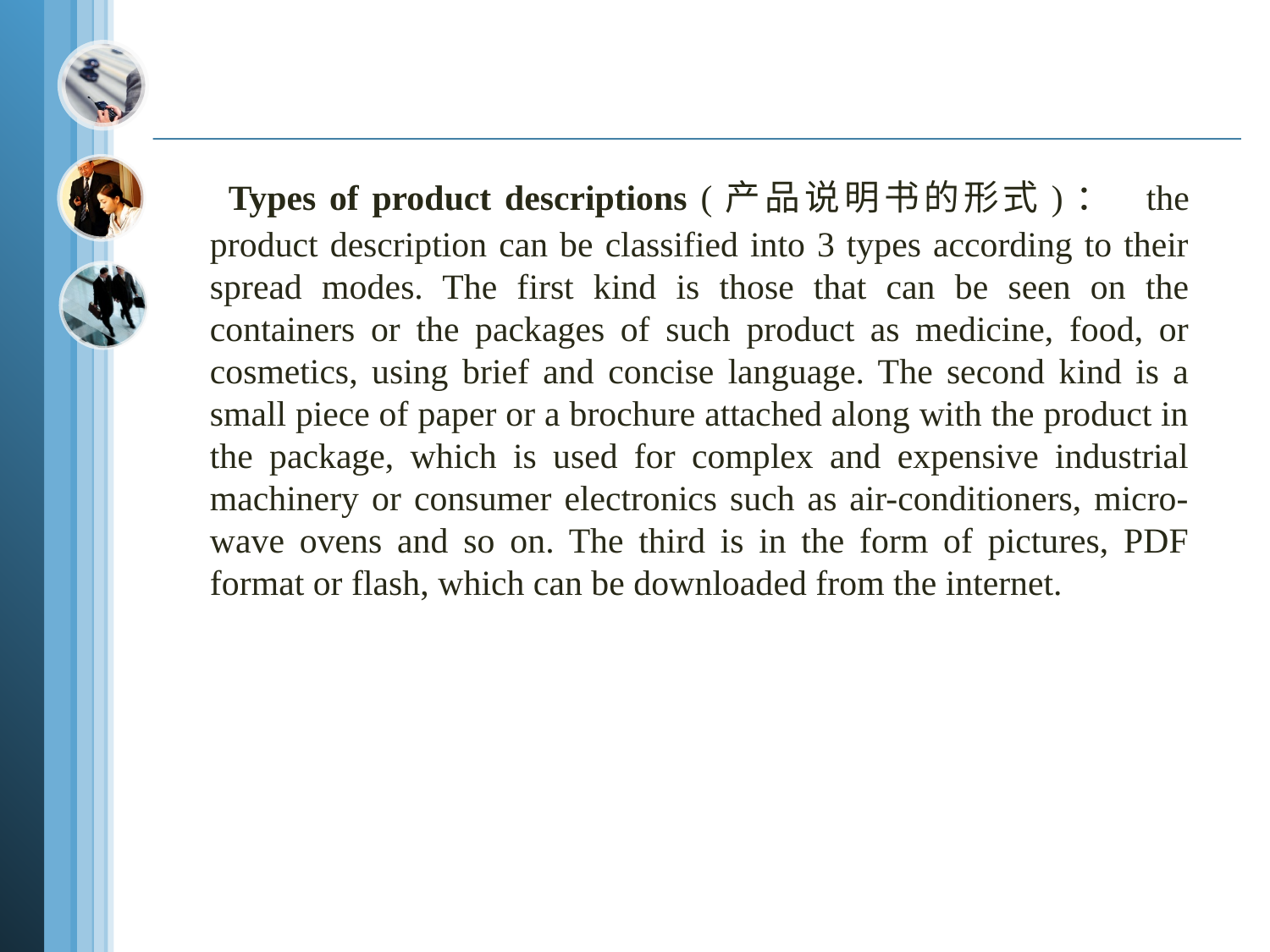

Types of product descriptions (产品说明书的形式)： the product description can be classified into 3 types according to their spread modes. The first kind is those that can be seen on the containers or the packages of such product as medicine, food, or cosmetics, using brief and concise language. The second kind is a small piece of paper or a brochure attached along with the product in the package, which is used for complex and expensive industrial machinery or consumer electronics such as air-conditioners, micro-wave ovens and so on. The third is in the form of pictures, PDF format or flash, which can be downloaded from the internet.